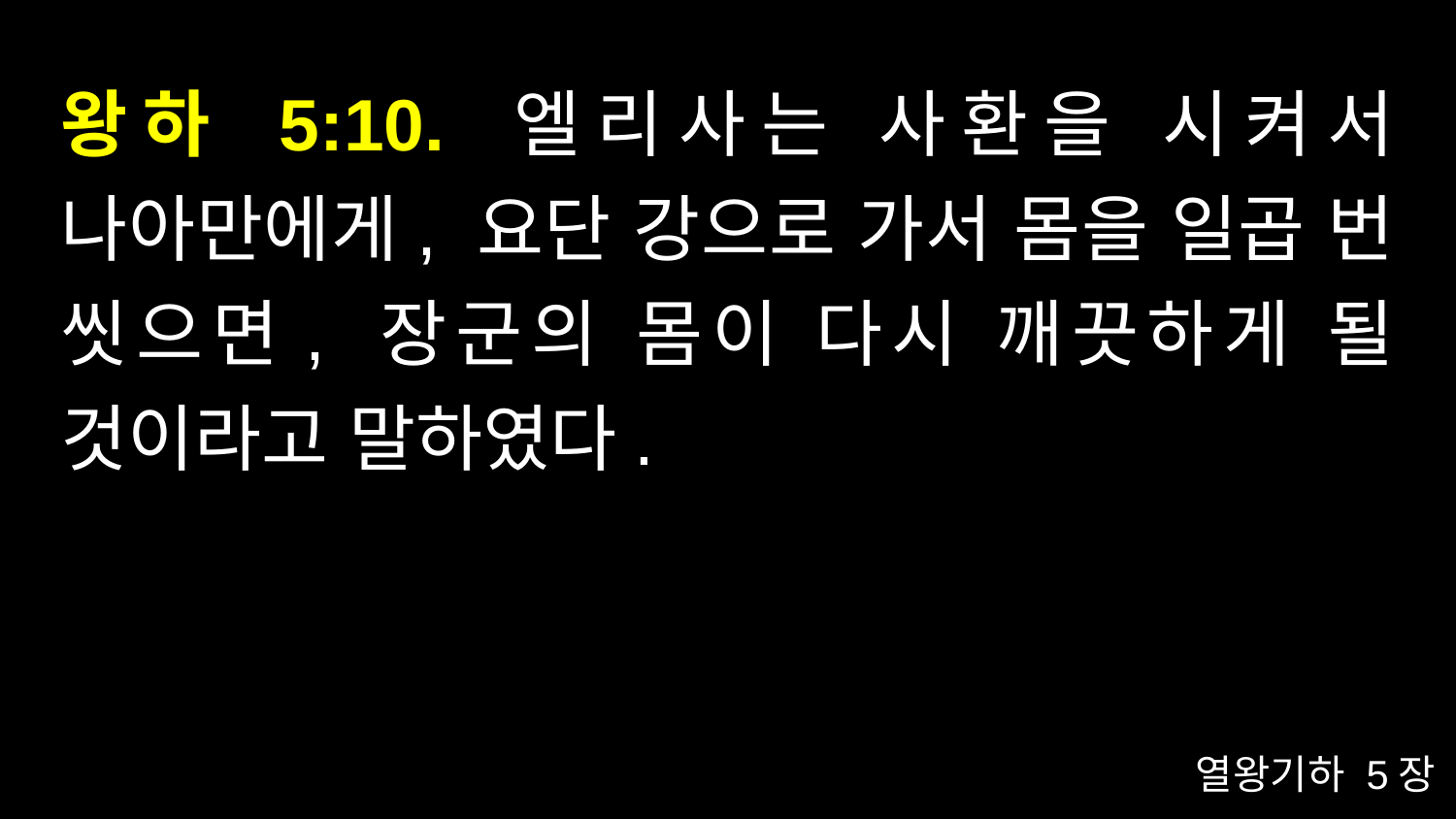

# 왕하 5:10. 엘리사는 사환을 시켜서 나아만에게, 요단 강으로 가서 몸을 일곱 번 씻으면, 장군의 몸이 다시 깨끗하게 될 것이라고 말하였다.
열왕기하 5장